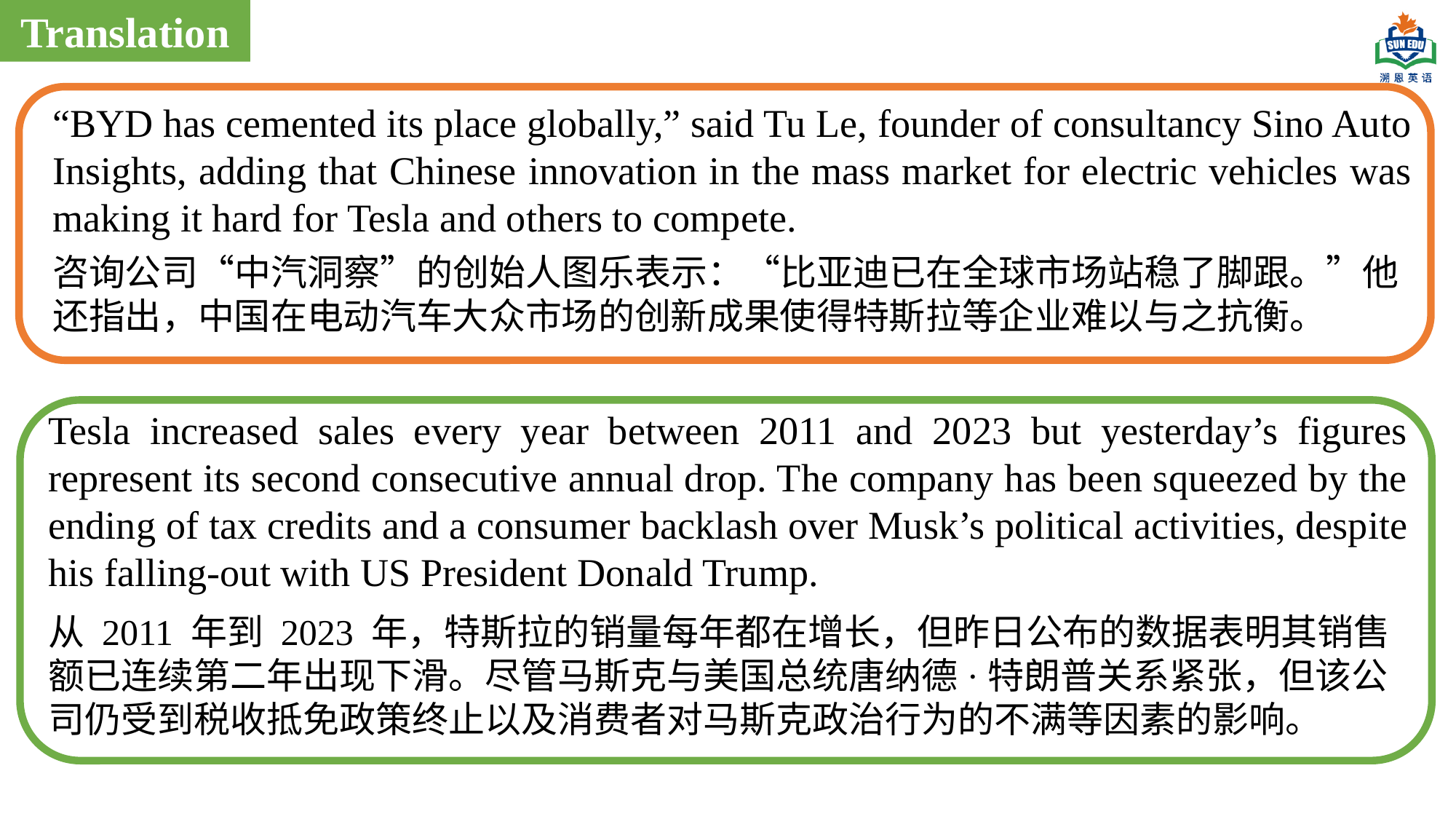

Translation

“BYD has cemented its place globally,” said Tu Le, founder of consultancy Sino Auto Insights, adding that Chinese innovation in the mass market for electric vehicles was making it hard for Tesla and others to compete.
咨询公司“中汽洞察”的创始人图乐表示：“比亚迪已在全球市场站稳了脚跟。”他还指出，中国在电动汽车大众市场的创新成果使得特斯拉等企业难以与之抗衡。

Tesla increased sales every year between 2011 and 2023 but yesterday’s figures represent its second consecutive annual drop. The company has been squeezed by the ending of tax credits and a consumer backlash over Musk’s political activities, despite his falling-out with US President Donald Trump.
从 2011 年到 2023 年，特斯拉的销量每年都在增长，但昨日公布的数据表明其销售额已连续第二年出现下滑。尽管马斯克与美国总统唐纳德·特朗普关系紧张，但该公司仍受到税收抵免政策终止以及消费者对马斯克政治行为的不满等因素的影响。